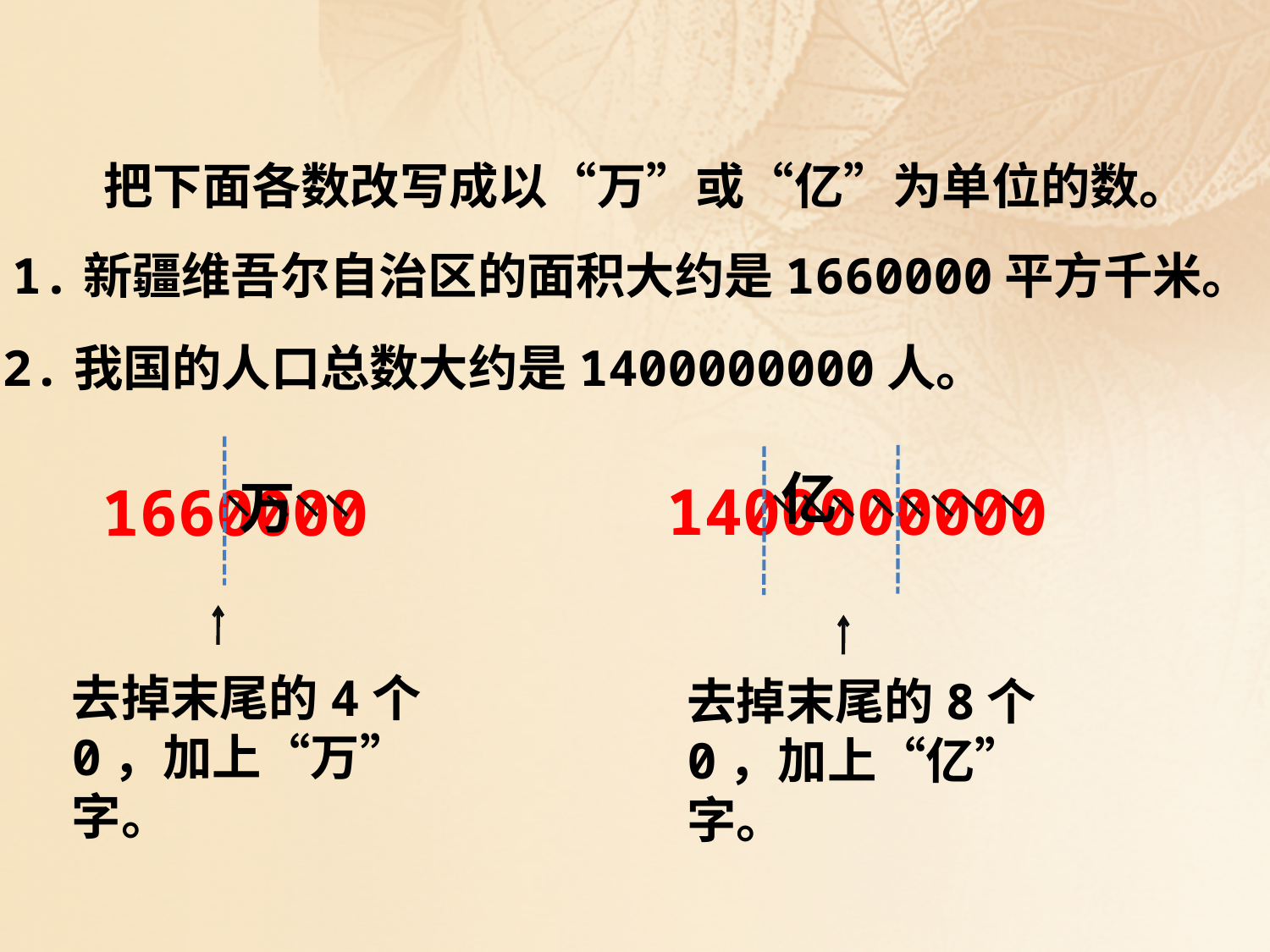

把下面各数改写成以“万”或“亿”为单位的数。
1.新疆维吾尔自治区的面积大约是1660000平方千米。
2.我国的人口总数大约是1400000000人。
亿
1400000000
1660000
万
去掉末尾的4个0，加上“万”字。
去掉末尾的8个0，加上“亿”字。